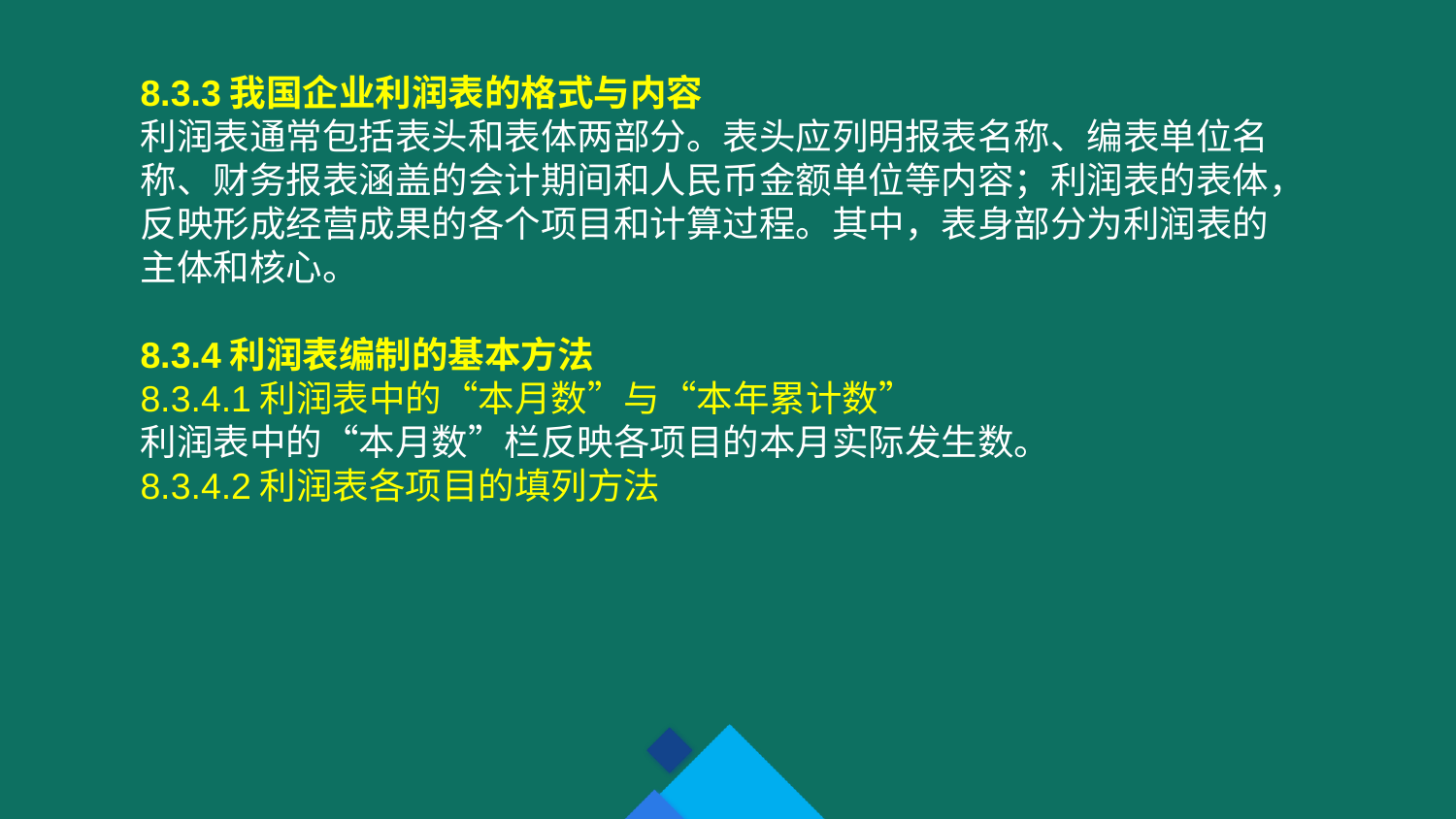

8.3.3我国企业利润表的格式与内容
利润表通常包括表头和表体两部分。表头应列明报表名称、编表单位名称、财务报表涵盖的会计期间和人民币金额单位等内容；利润表的表体，反映形成经营成果的各个项目和计算过程。其中，表身部分为利润表的主体和核心。

8.3.4利润表编制的基本方法
8.3.4.1利润表中的“本月数”与“本年累计数”
利润表中的“本月数”栏反映各项目的本月实际发生数。
8.3.4.2利润表各项目的填列方法